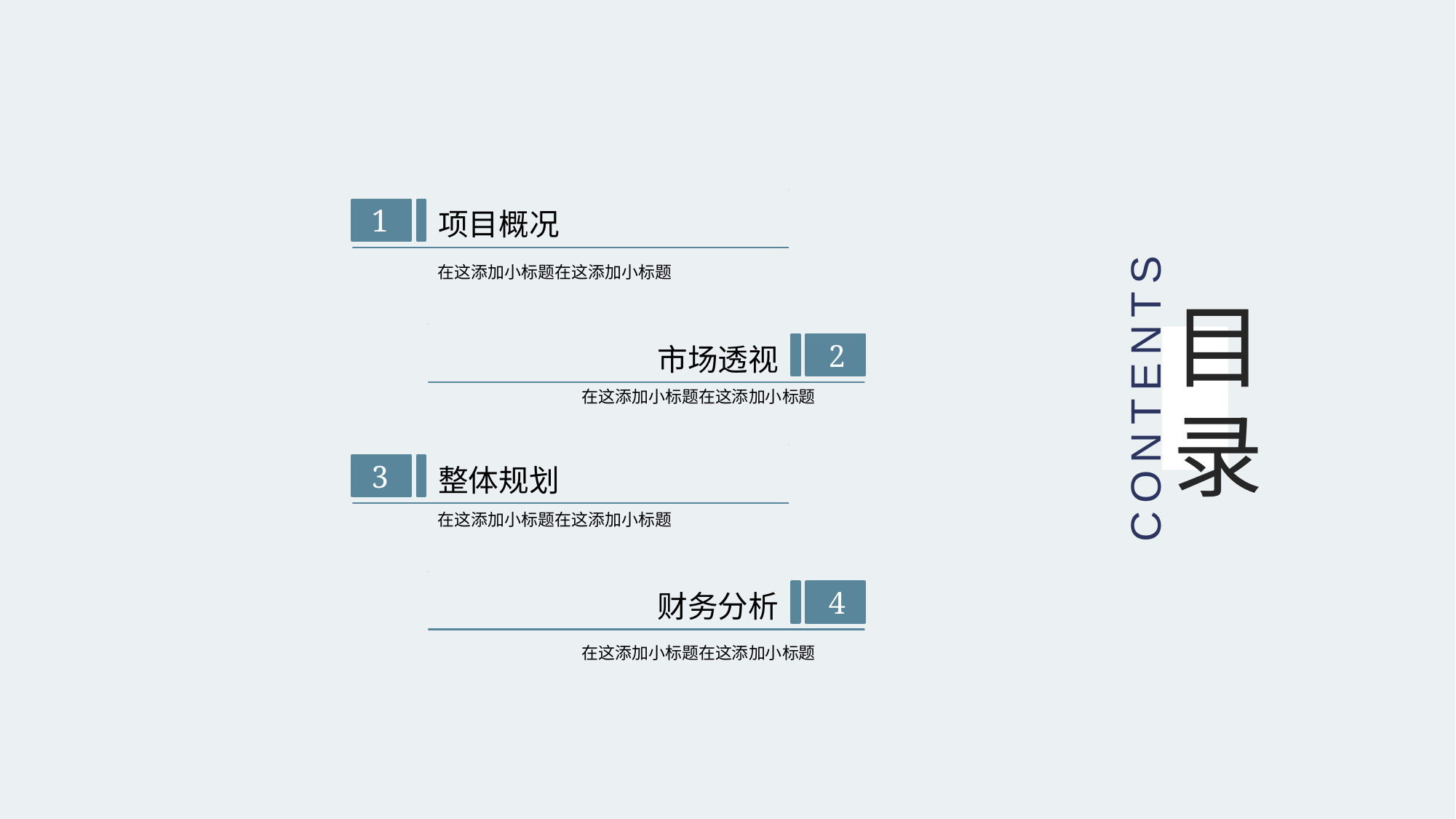

项目概况
1
在这添加小标题在这添加小标题
市场透视
2
目录

CONTENTS
在这添加小标题在这添加小标题
整体规划
3
在这添加小标题在这添加小标题
财务分析
4
在这添加小标题在这添加小标题